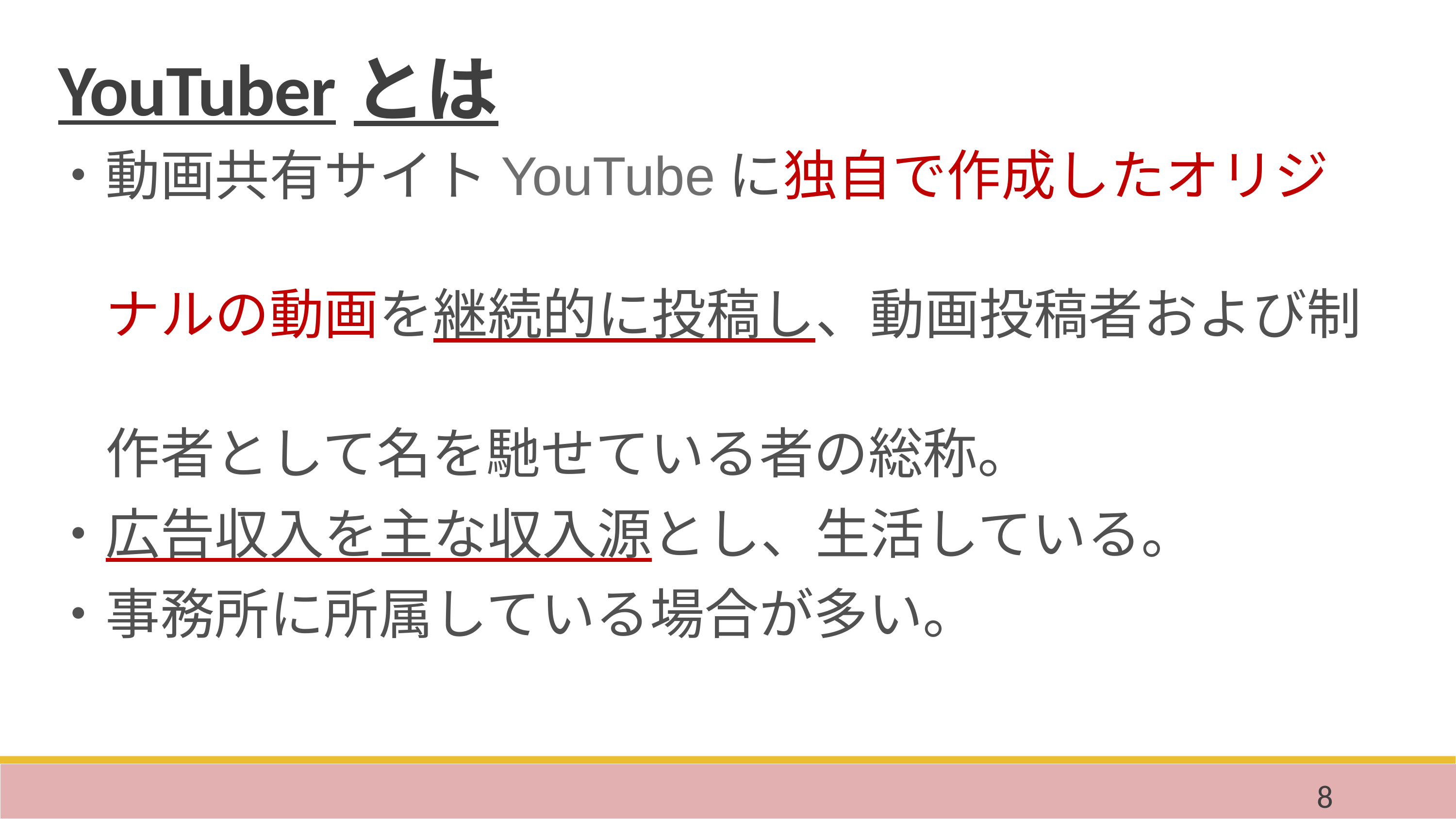

YouTuberとは
・動画共有サイトYouTubeに独自で作成したオリジ
　ナルの動画を継続的に投稿し、動画投稿者および制
　作者として名を馳せている者の総称。
・広告収入を主な収入源とし、生活している。
・事務所に所属している場合が多い。

8